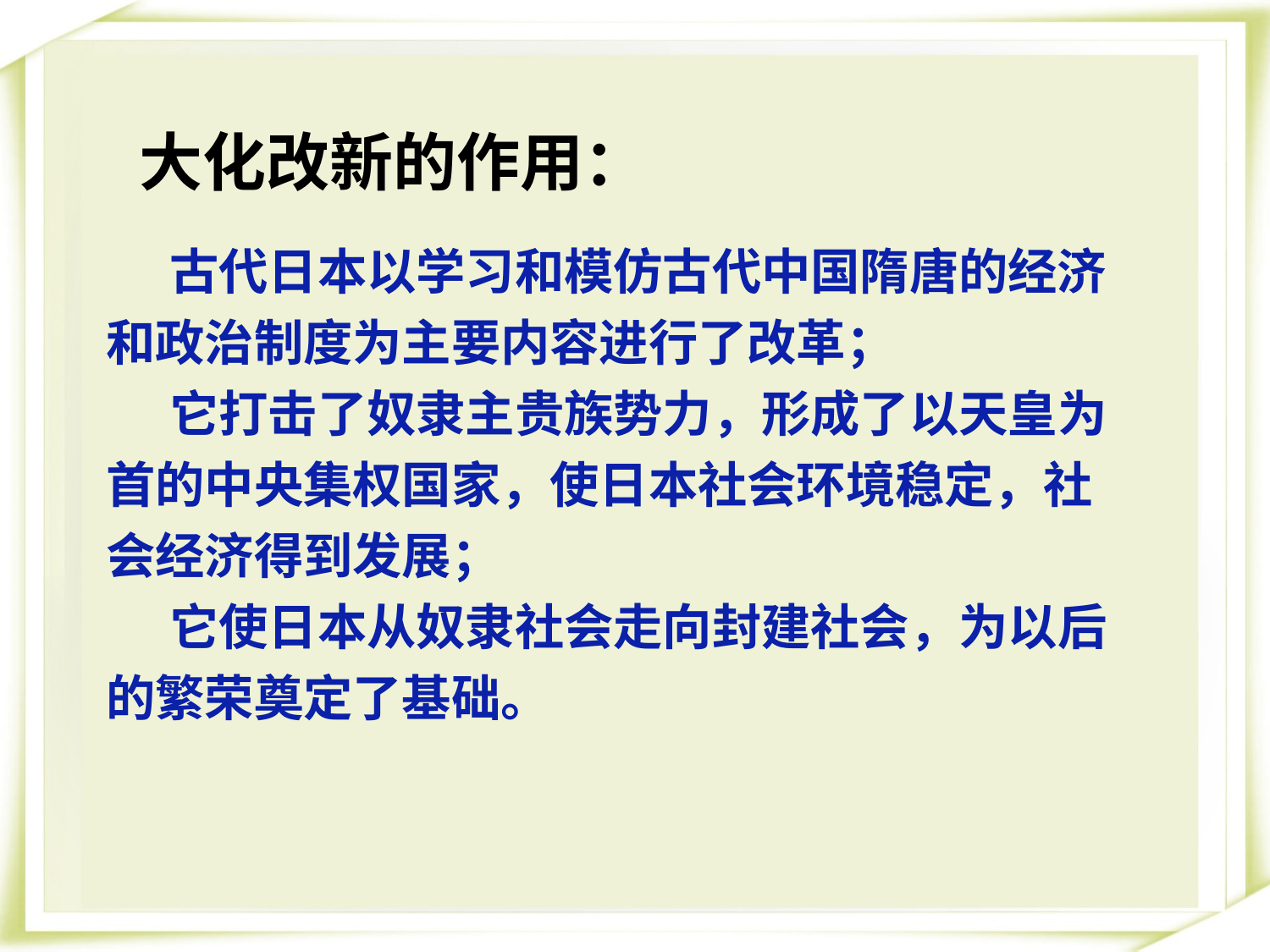

大化改新的作用：
古代日本以学习和模仿古代中国隋唐的经济和政治制度为主要内容进行了改革；
它打击了奴隶主贵族势力，形成了以天皇为首的中央集权国家，使日本社会环境稳定，社会经济得到发展；
它使日本从奴隶社会走向封建社会，为以后的繁荣奠定了基础。